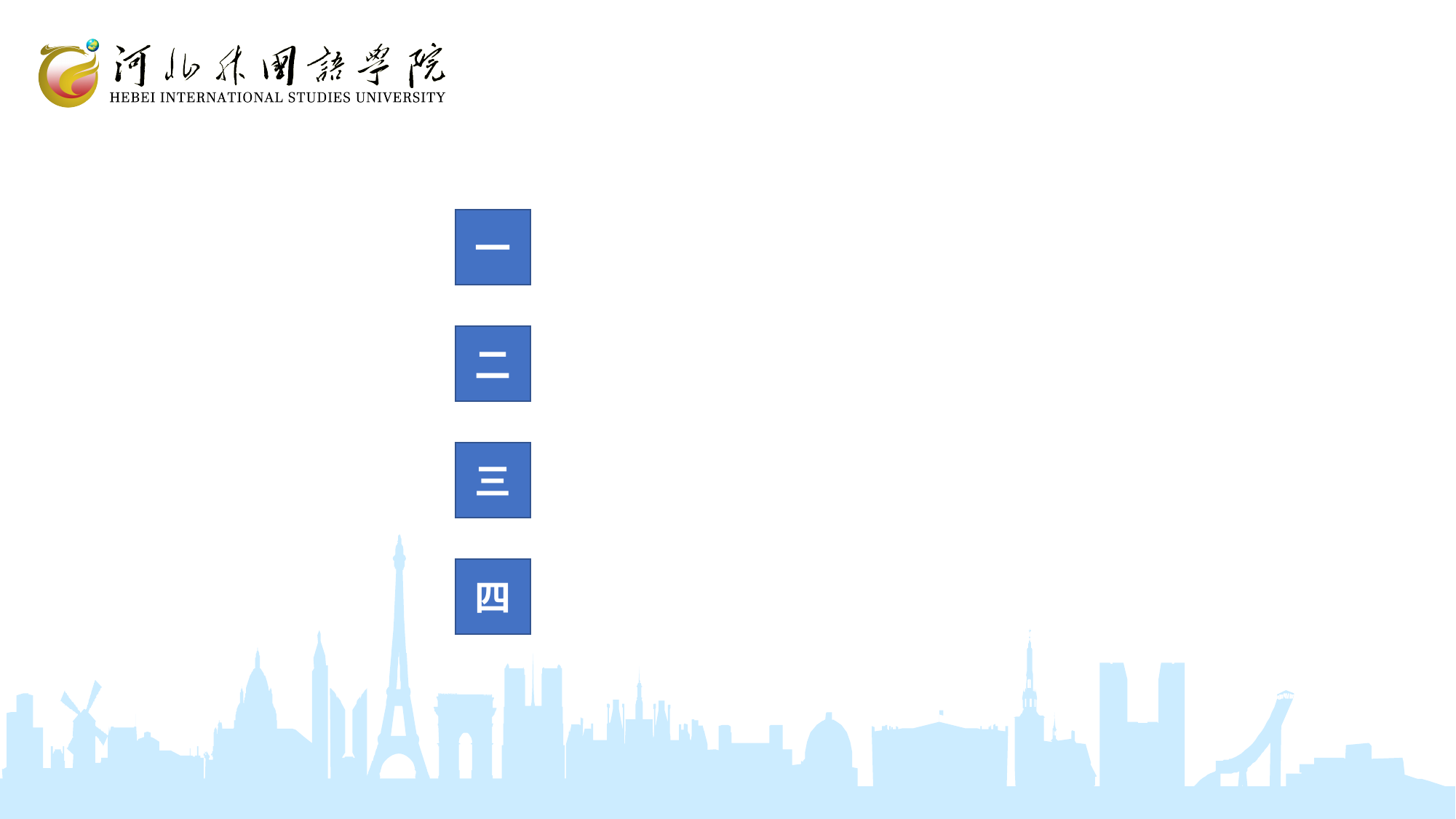

一
二
三
ADD YOUR TITLE
四